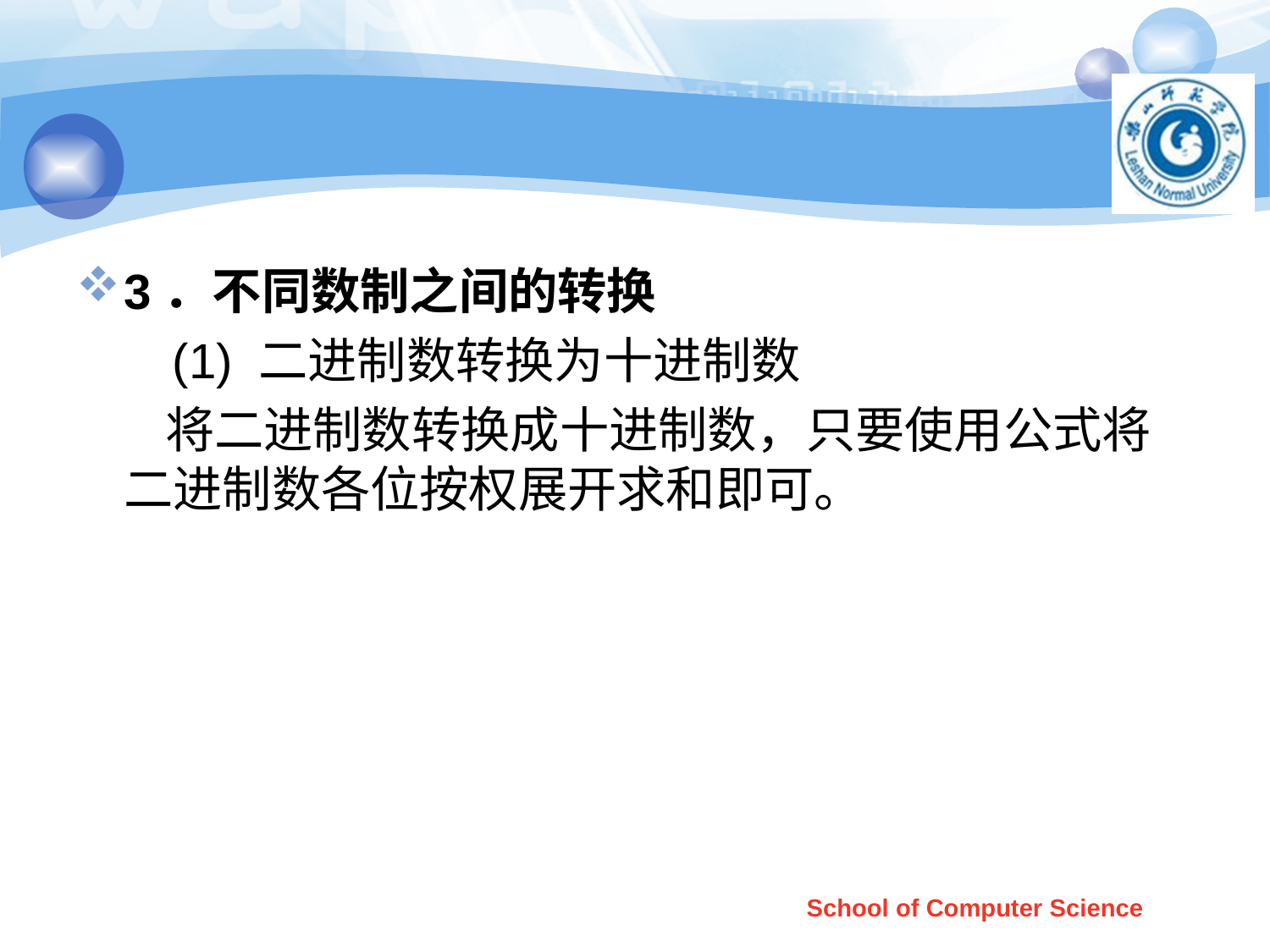

#
3．不同数制之间的转换
       (1) 二进制数转换为十进制数
       将二进制数转换成十进制数，只要使用公式将二进制数各位按权展开求和即可。

School of Computer Science